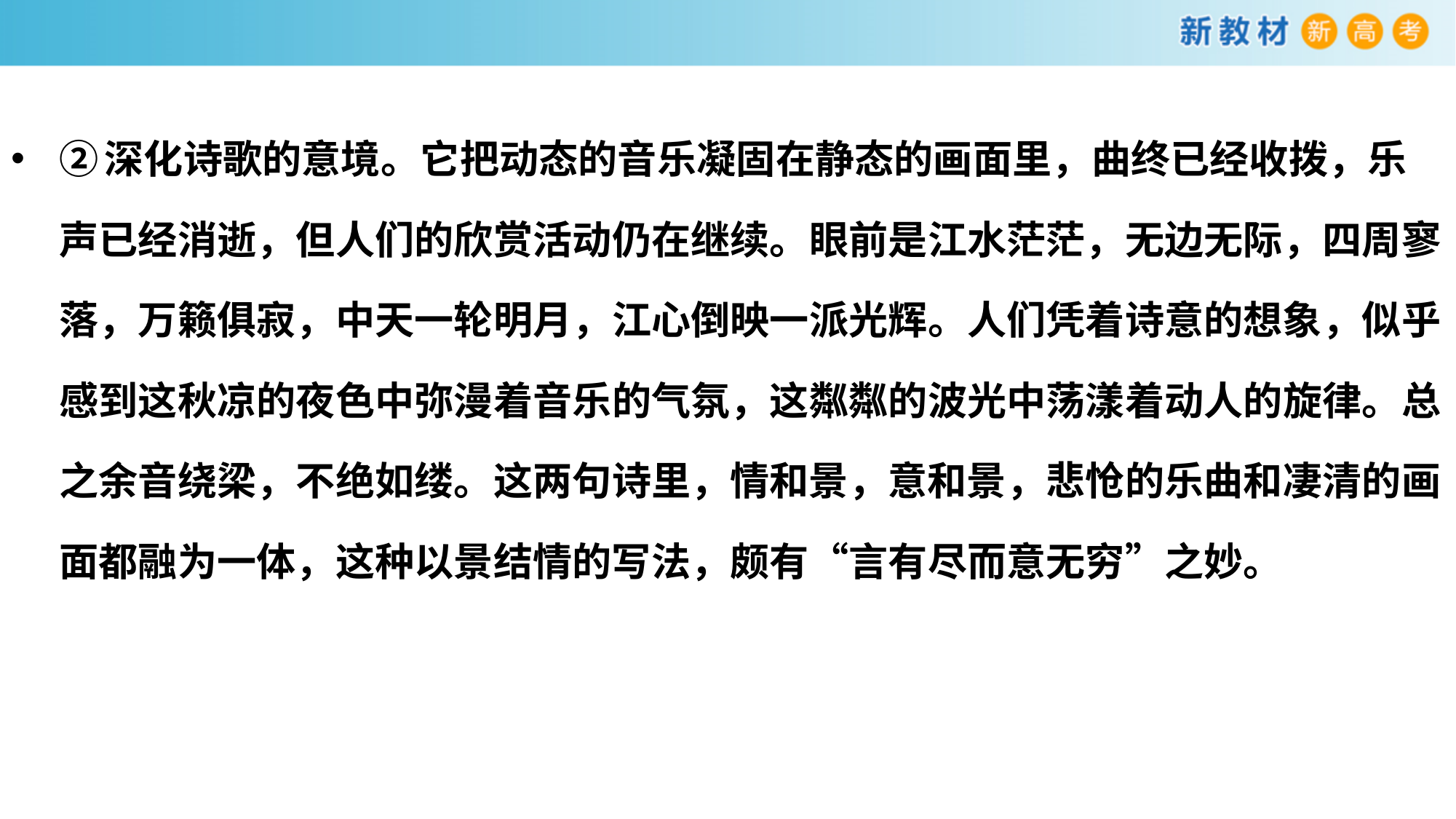

②深化诗歌的意境。它把动态的音乐凝固在静态的画面里，曲终已经收拨，乐声已经消逝，但人们的欣赏活动仍在继续。眼前是江水茫茫，无边无际，四周寥落，万籁俱寂，中天一轮明月，江心倒映一派光辉。人们凭着诗意的想象，似乎感到这秋凉的夜色中弥漫着音乐的气氛，这粼粼的波光中荡漾着动人的旋律。总之余音绕梁，不绝如缕。这两句诗里，情和景，意和景，悲怆的乐曲和凄清的画面都融为一体，这种以景结情的写法，颇有“言有尽而意无穷”之妙。